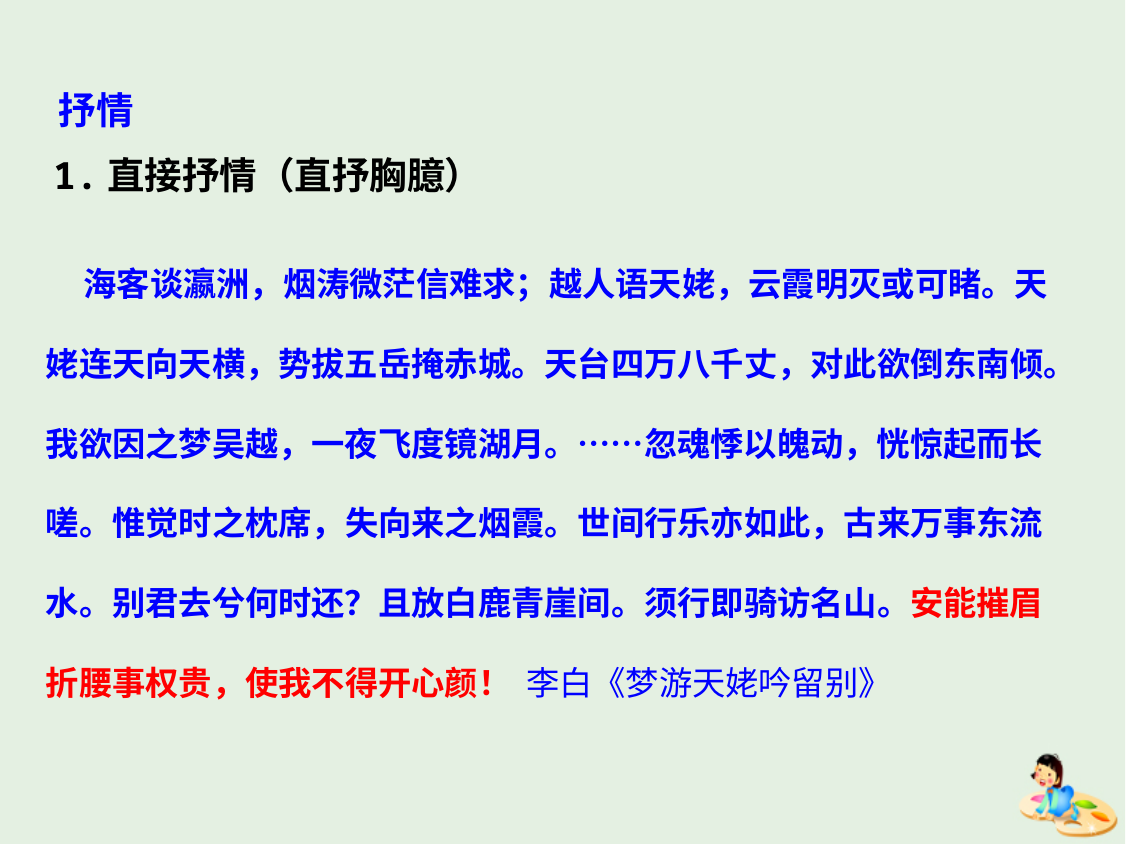

抒情
1.直接抒情（直抒胸臆）
    海客谈瀛洲，烟涛微茫信难求；越人语天姥，云霞明灭或可睹。天姥连天向天横，势拔五岳掩赤城。天台四万八千丈，对此欲倒东南倾。我欲因之梦吴越，一夜飞度镜湖月。……忽魂悸以魄动，恍惊起而长嗟。惟觉时之枕席，失向来之烟霞。世间行乐亦如此，古来万事东流水。别君去兮何时还？且放白鹿青崖间。须行即骑访名山。安能摧眉折腰事权贵，使我不得开心颜！  李白《梦游天姥吟留别》